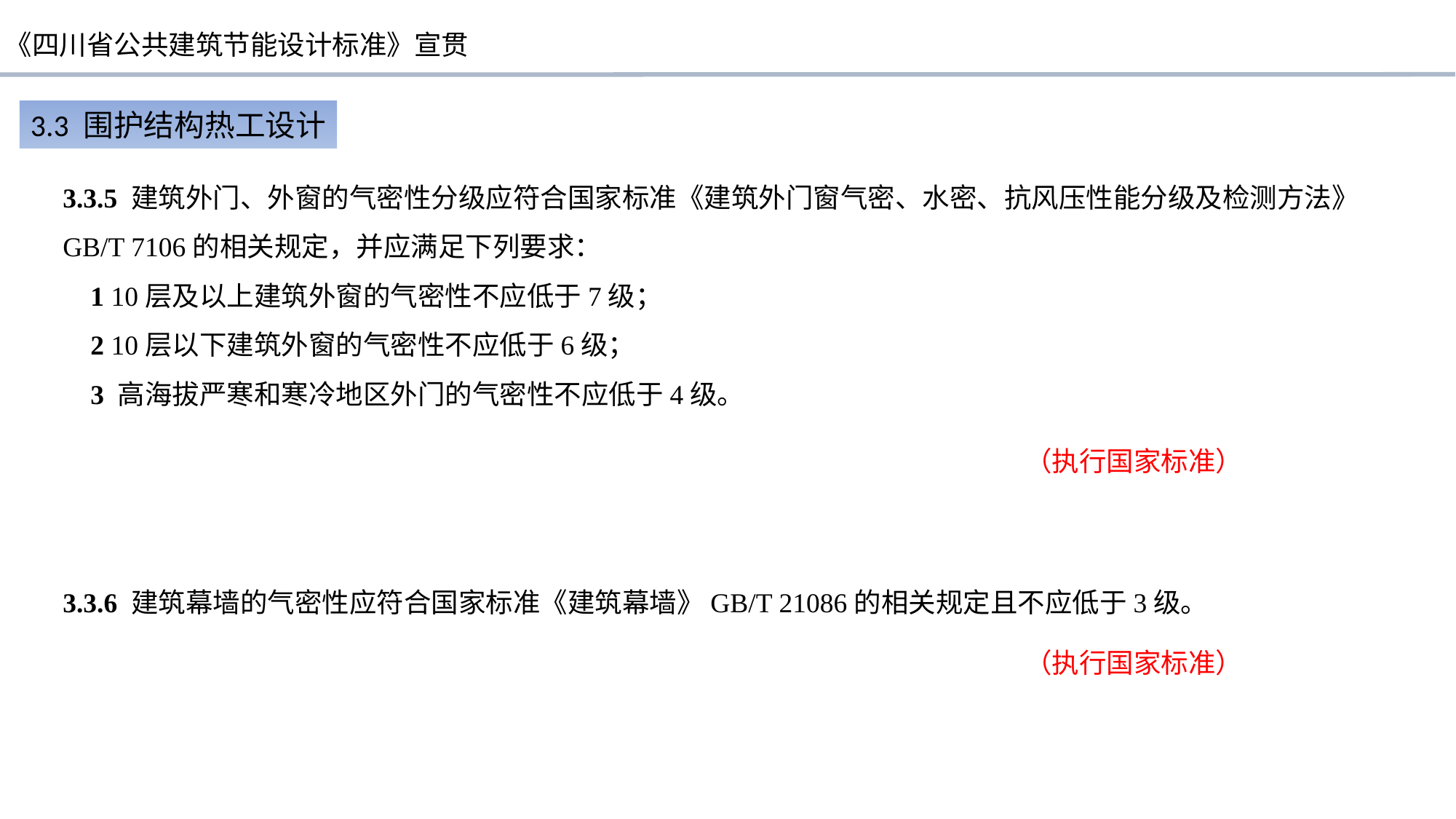

3.3 围护结构热工设计
3.3.5 建筑外门、外窗的气密性分级应符合国家标准《建筑外门窗气密、水密、抗风压性能分级及检测方法》GB/T 7106的相关规定，并应满足下列要求：
    1 10层及以上建筑外窗的气密性不应低于7级；
    2 10层以下建筑外窗的气密性不应低于6级；
    3 高海拔严寒和寒冷地区外门的气密性不应低于4级。
（执行国家标准）
3.3.6 建筑幕墙的气密性应符合国家标准《建筑幕墙》GB/T 21086的相关规定且不应低于3级。
（执行国家标准）